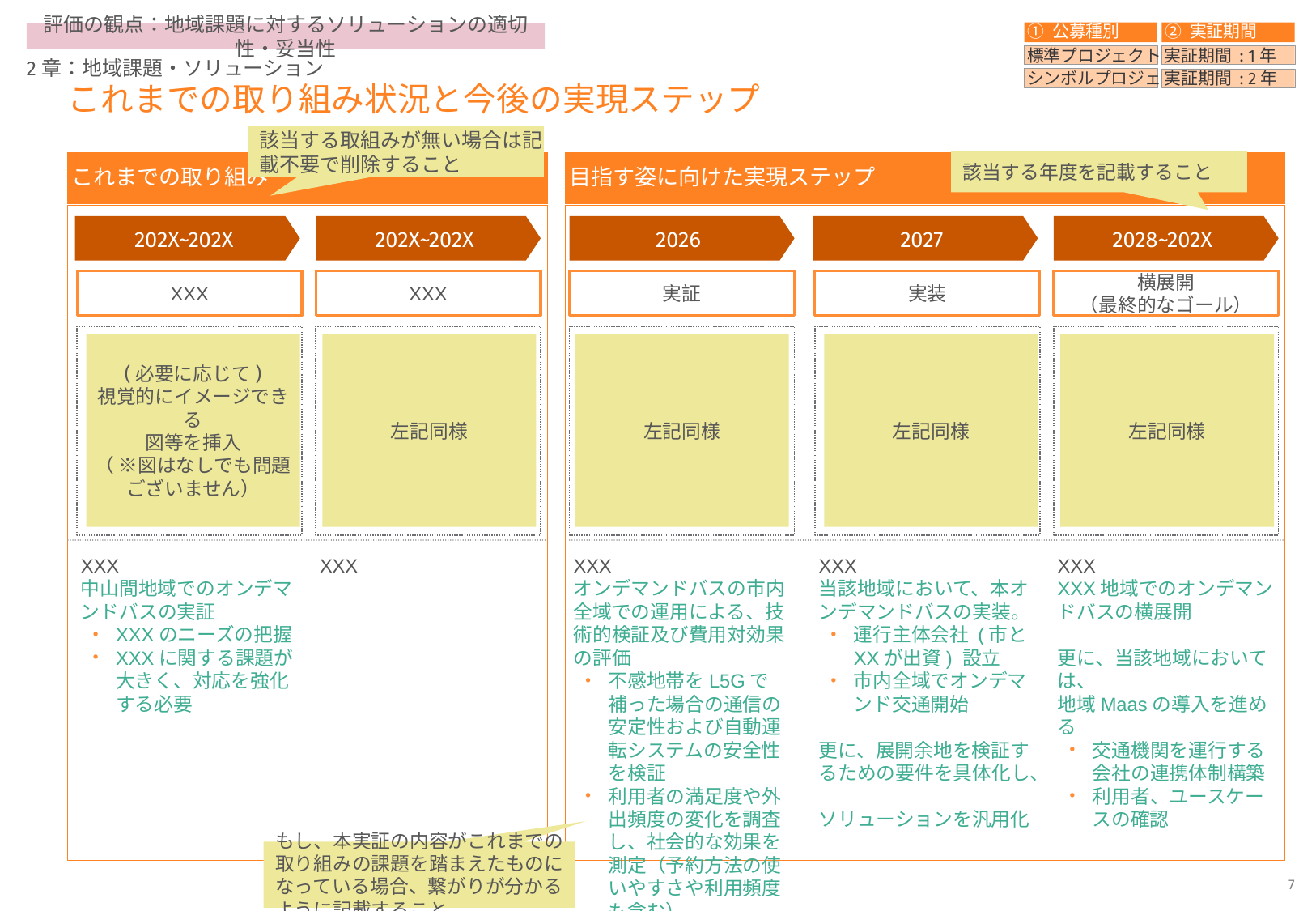

① 公募種別
② 実証期間
標準プロジェクト
実証期間 : 1年
シンボルプロジェクト
実証期間 : 2年
評価の観点：地域課題に対するソリューションの適切性・妥当性
2章：地域課題・ソリューション
# これまでの取り組み状況と今後の実現ステップ
該当する取組みが無い場合は記載不要で削除すること
該当する年度を記載すること
これまでの取り組み
目指す姿に向けた実現ステップ

202X~202X
202X~202X
2026
2027
2028~202X
XXX
XXX
実証
実装
横展開
（最終的なゴール）

(必要に応じて)
視覚的にイメージできる
図等を挿入
（ ※図はなしでも問題ございません）
左記同様
左記同様
左記同様
左記同様
XXX
中山間地域でのオンデマンドバスの実証
XXXのニーズの把握
XXXに関する課題が大きく、対応を強化する必要
XXX
XXX
オンデマンドバスの市内全域での運用による、技術的検証及び費用対効果の評価
不感地帯をL5Gで補った場合の通信の安定性および自動運転システムの安全性を検証
利用者の満足度や外出頻度の変化を調査し、社会的な効果を測定（予約方法の使いやすさや利用頻度も含む）
XXX
当該地域において、本オンデマンドバスの実装。
運行主体会社 (市とXXが出資) 設立
市内全域でオンデマンド交通開始

更に、展開余地を検証するための要件を具体化し、
ソリューションを汎用化
XXX
XXX地域でのオンデマンドバスの横展開

更に、当該地域においては、
地域Maasの導入を進める
交通機関を運行する会社の連携体制構築
利用者、ユースケースの確認
もし、本実証の内容がこれまでの取り組みの課題を踏まえたものになっている場合、繋がりが分かるように記載すること